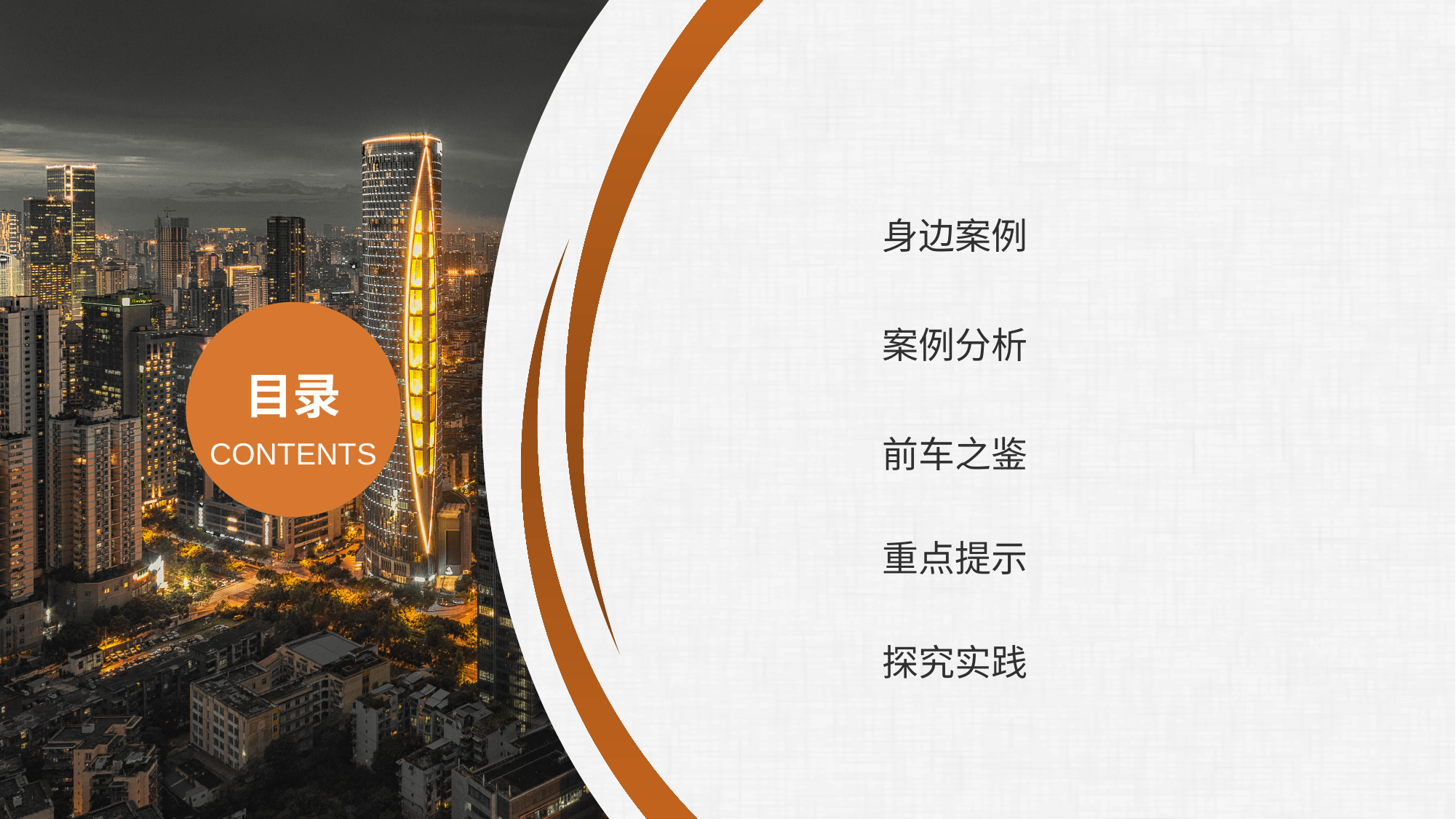

身边案例

目录
CONTENTS
案例分析
前车之鉴
重点提示
探究实践